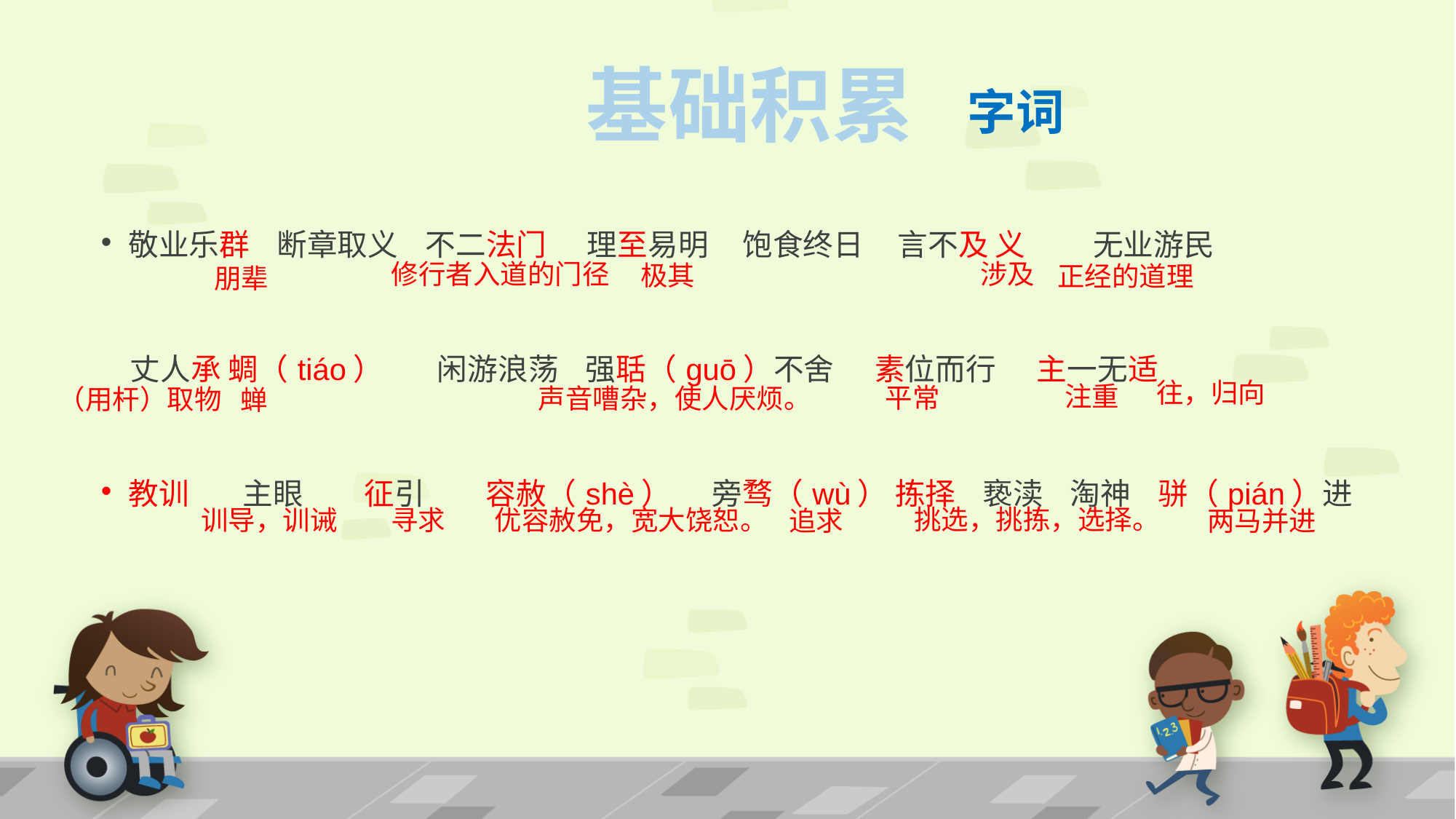

基础积累
字词
敬业乐群    断章取义    不二法门      理至易明     饱食终日     言不及 义          无业游民

   丈人承 蜩（tiáo）        闲游浪荡    强聒（guō）不舍      素位而行      主一无适

教训        主眼         征引         容赦（shè）      旁骛（wù） 拣择    亵渎    淘神    骈（pián）进

修行者入道的门径
涉及
  极其
正经的道理
朋辈
  往，归向
  注重
  平常
声音嘈杂，使人厌烦。
（用杆）取物
蝉
挑选，挑拣，选择。
寻求
优容赦免，宽大饶恕。
训导，训诫
  追求
两马并进